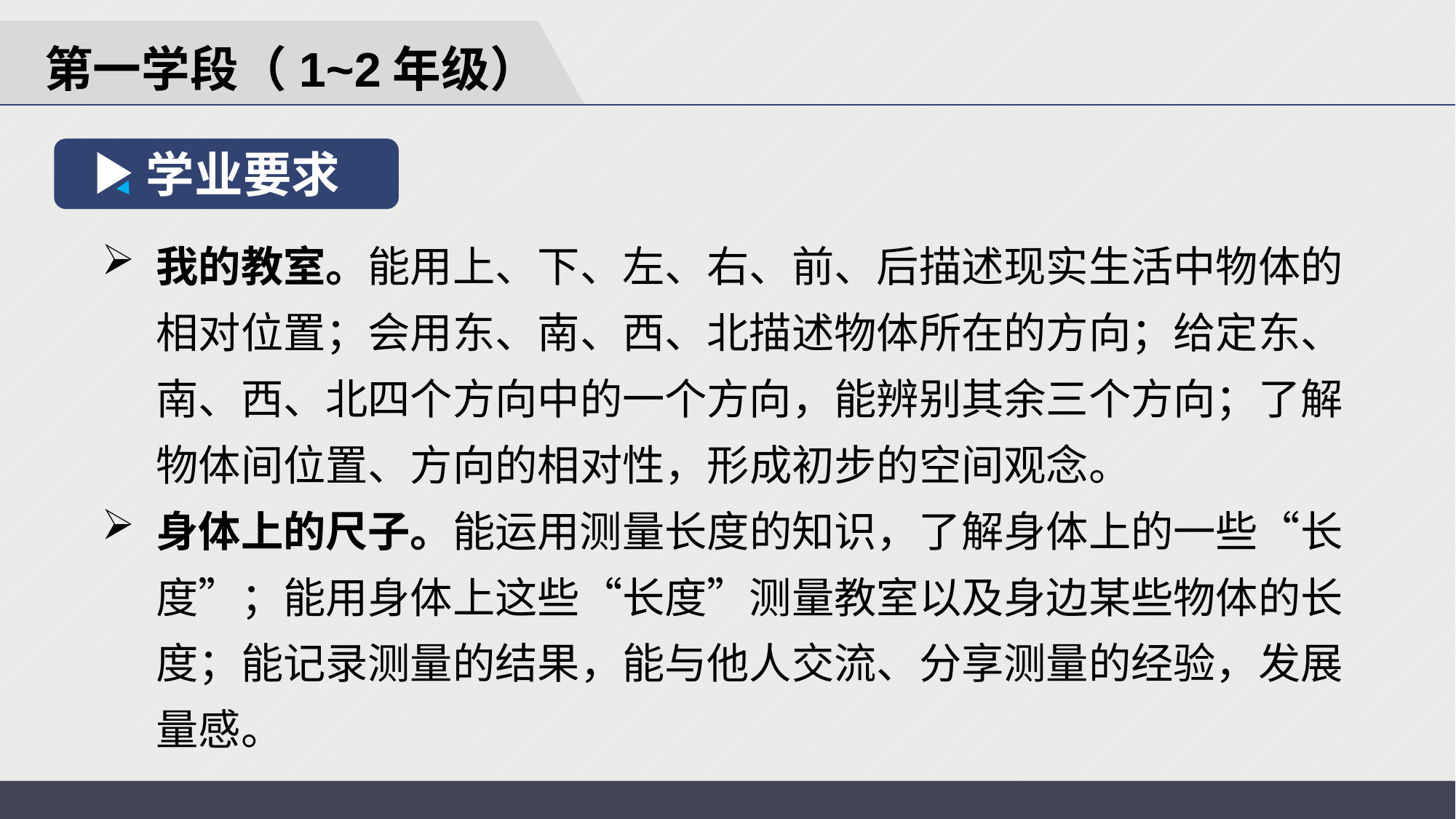

第一学段（1~2年级）
学业要求

我的教室。能用上、下、左、右、前、后描述现实生活中物体的相对位置；会用东、南、西、北描述物体所在的方向；给定东、南、西、北四个方向中的一个方向，能辨别其余三个方向；了解物体间位置、方向的相对性，形成初步的空间观念。
身体上的尺子。能运用测量长度的知识，了解身体上的一些“长度”；能用身体上这些“长度”测量教室以及身边某些物体的长度；能记录测量的结果，能与他人交流、分享测量的经验，发展量感。